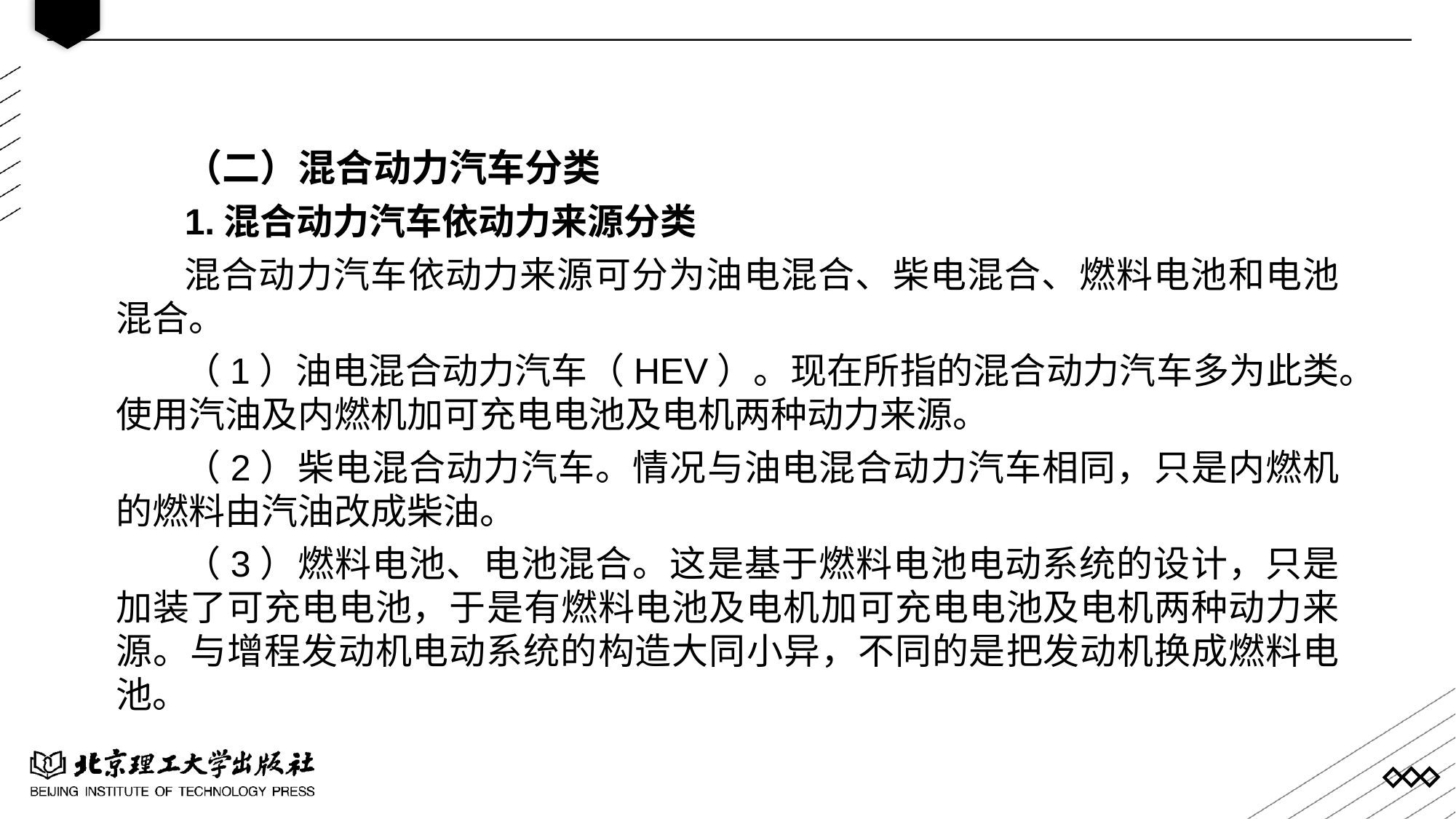

（二）混合动力汽车分类
1.混合动力汽车依动力来源分类
混合动力汽车依动力来源可分为油电混合、柴电混合、燃料电池和电池混合。
（1）油电混合动力汽车（HEV）。现在所指的混合动力汽车多为此类。使用汽油及内燃机加可充电电池及电机两种动力来源。
（2）柴电混合动力汽车。情况与油电混合动力汽车相同，只是内燃机的燃料由汽油改成柴油。
（3）燃料电池、电池混合。这是基于燃料电池电动系统的设计，只是加装了可充电电池，于是有燃料电池及电机加可充电电池及电机两种动力来源。与增程发动机电动系统的构造大同小异，不同的是把发动机换成燃料电池。